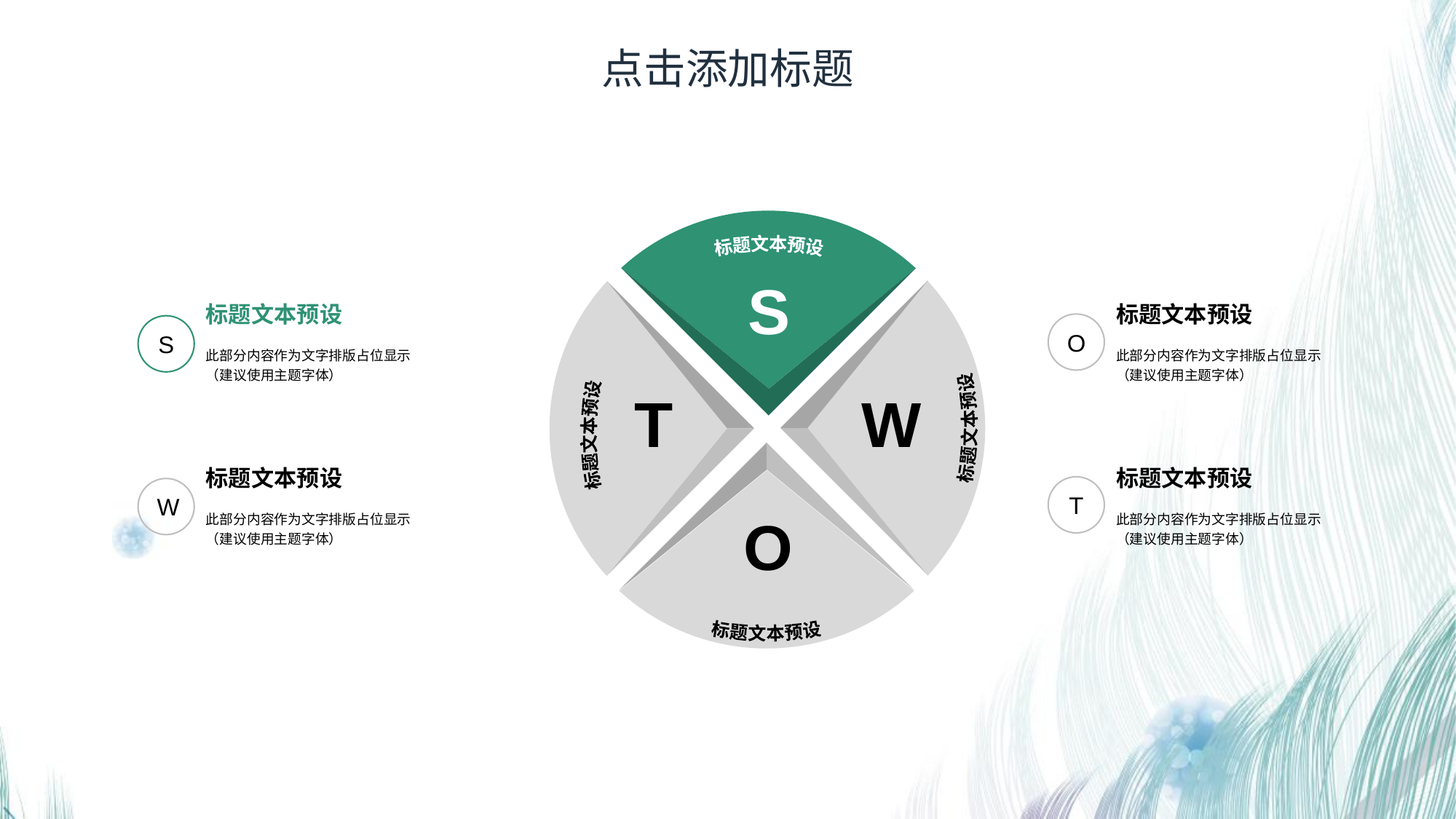

点击添加标题

标题文本预设
S
标题文本预设
标题文本预设
O
S

此部分内容作为文字排版占位显示
（建议使用主题字体）
此部分内容作为文字排版占位显示
（建议使用主题字体）

W
T
标题文本预设
标题文本预设

标题文本预设
标题文本预设

标题文本预设
T
W
O
此部分内容作为文字排版占位显示
（建议使用主题字体）
此部分内容作为文字排版占位显示
（建议使用主题字体）